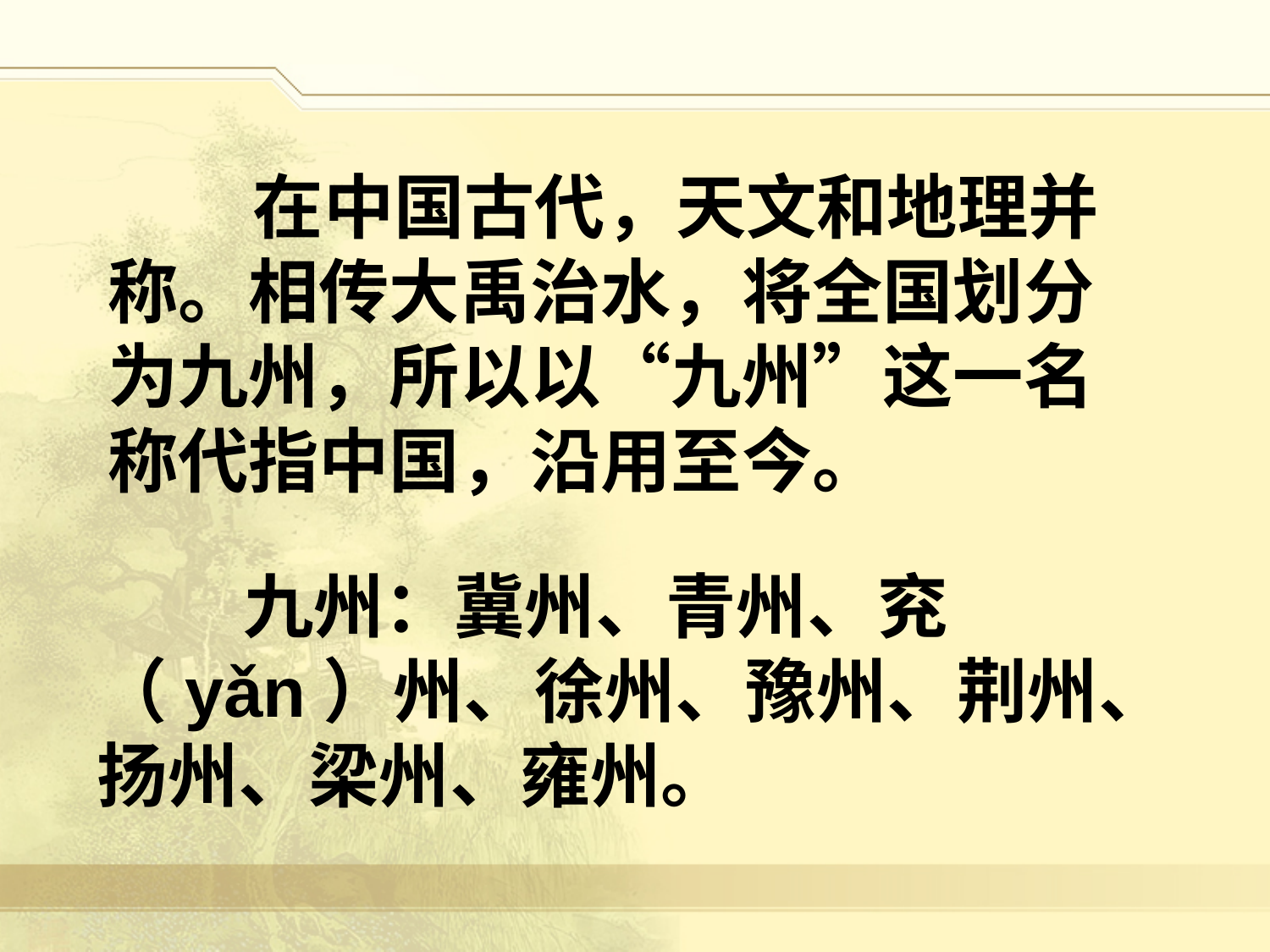

在中国古代，天文和地理并称。相传大禹治水，将全国划分为九州，所以以“九州”这一名称代指中国，沿用至今。
        九州：冀州、青州、兖（yǎn）州、徐州、豫州、荆州、扬州、梁州、雍州。